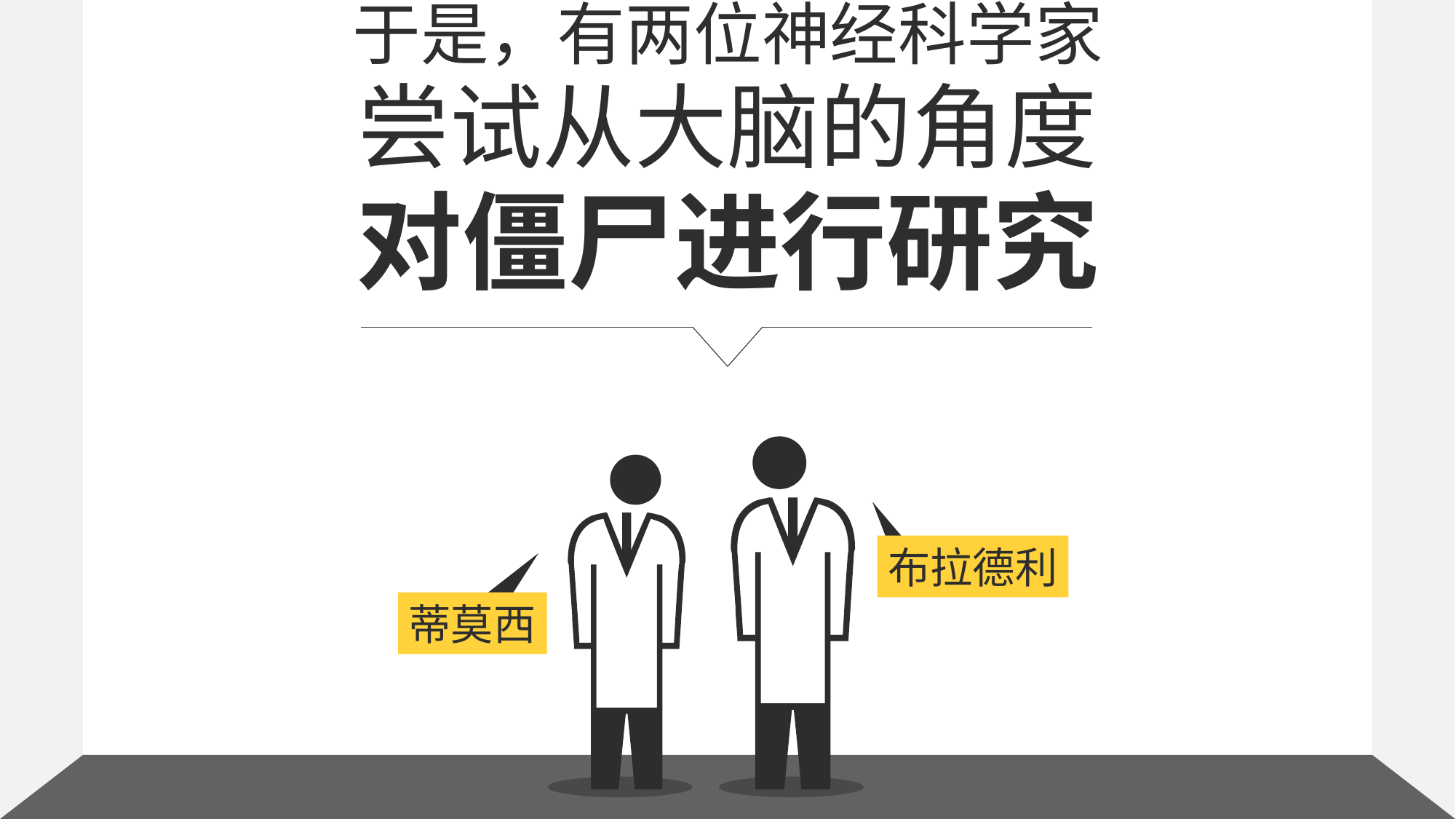

于是，有两位神经科学家
尝试从大脑的角度
对僵尸进行研究

布拉德利

蒂莫西